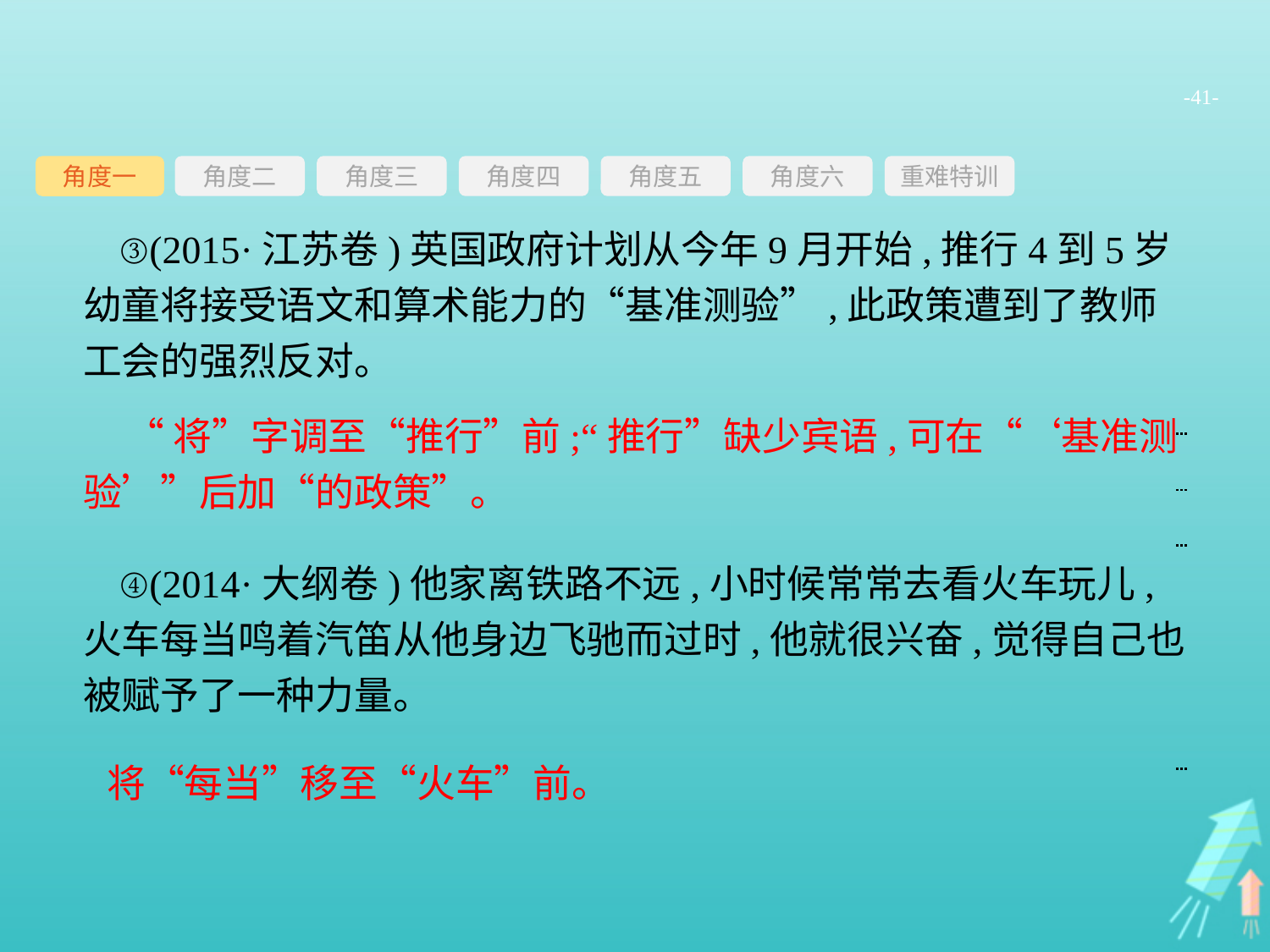

-41-
角度三
角度四
角度五
角度六
重难特训
角度二
角度一
③(2015·江苏卷)英国政府计划从今年9月开始,推行4到5岁幼童将接受语文和算术能力的“基准测验”,此政策遭到了教师工会的强烈反对。

④(2014·大纲卷)他家离铁路不远,小时候常常去看火车玩儿,火车每当鸣着汽笛从他身边飞驰而过时,他就很兴奋,觉得自己也被赋予了一种力量。

“将”字调至“推行”前;“推行”缺少宾语,可在“‘基准测验’”后加“的政策”。
将“每当”移至“火车”前。